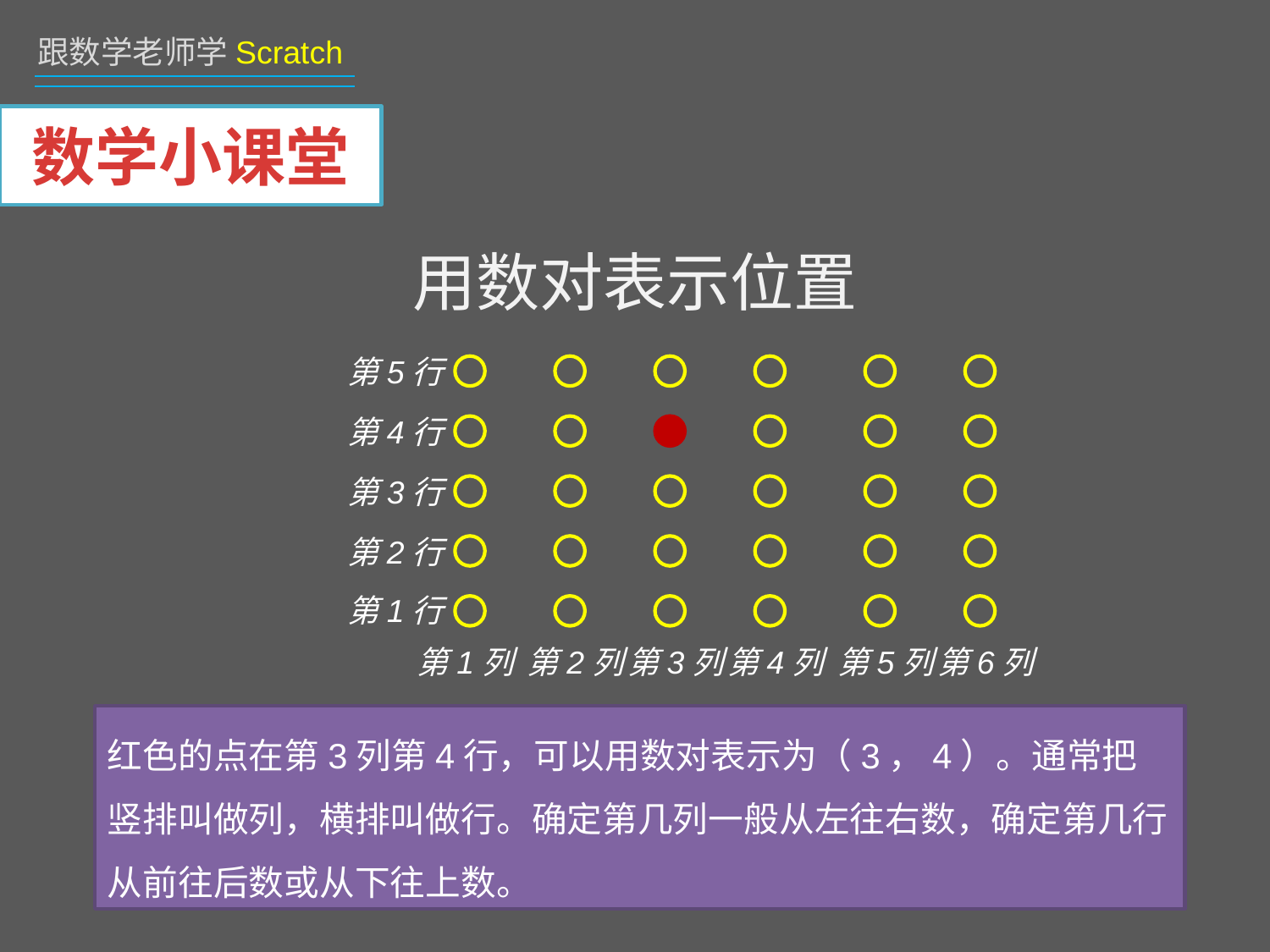

# 数学小课堂
用数对表示位置
第5行

第4行
第3行
第2行
第1行
第1列
第2列
第3列
第4列
第5列
第6列
红色的点在第3列第4行，可以用数对表示为（3，4）。通常把竖排叫做列，横排叫做行。确定第几列一般从左往右数，确定第几行从前往后数或从下往上数。